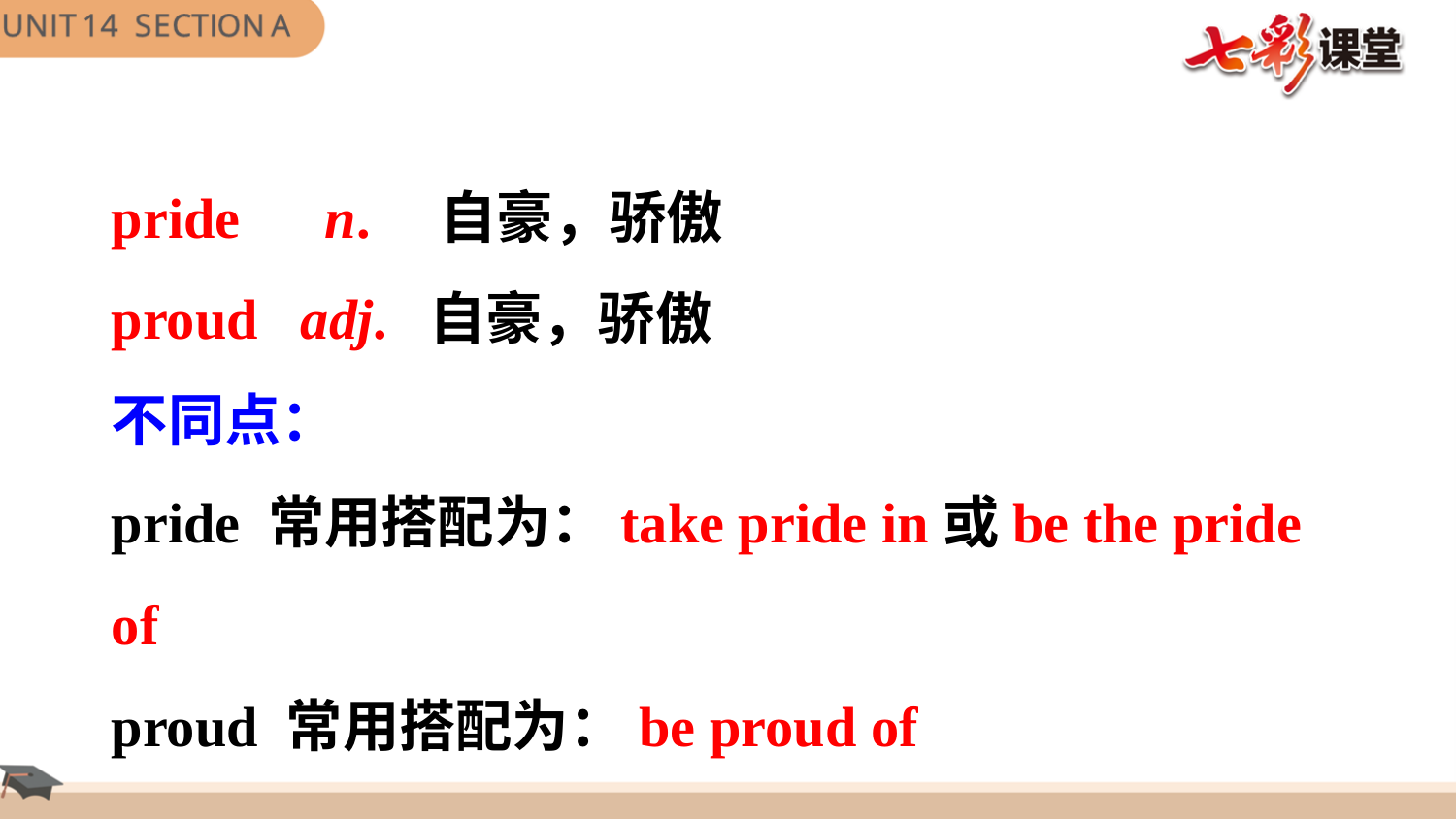

pride      n.    自豪，骄傲
proud   adj.  自豪，骄傲
不同点：
pride 常用搭配为：take pride in或be the pride of
proud 常用搭配为：be proud of